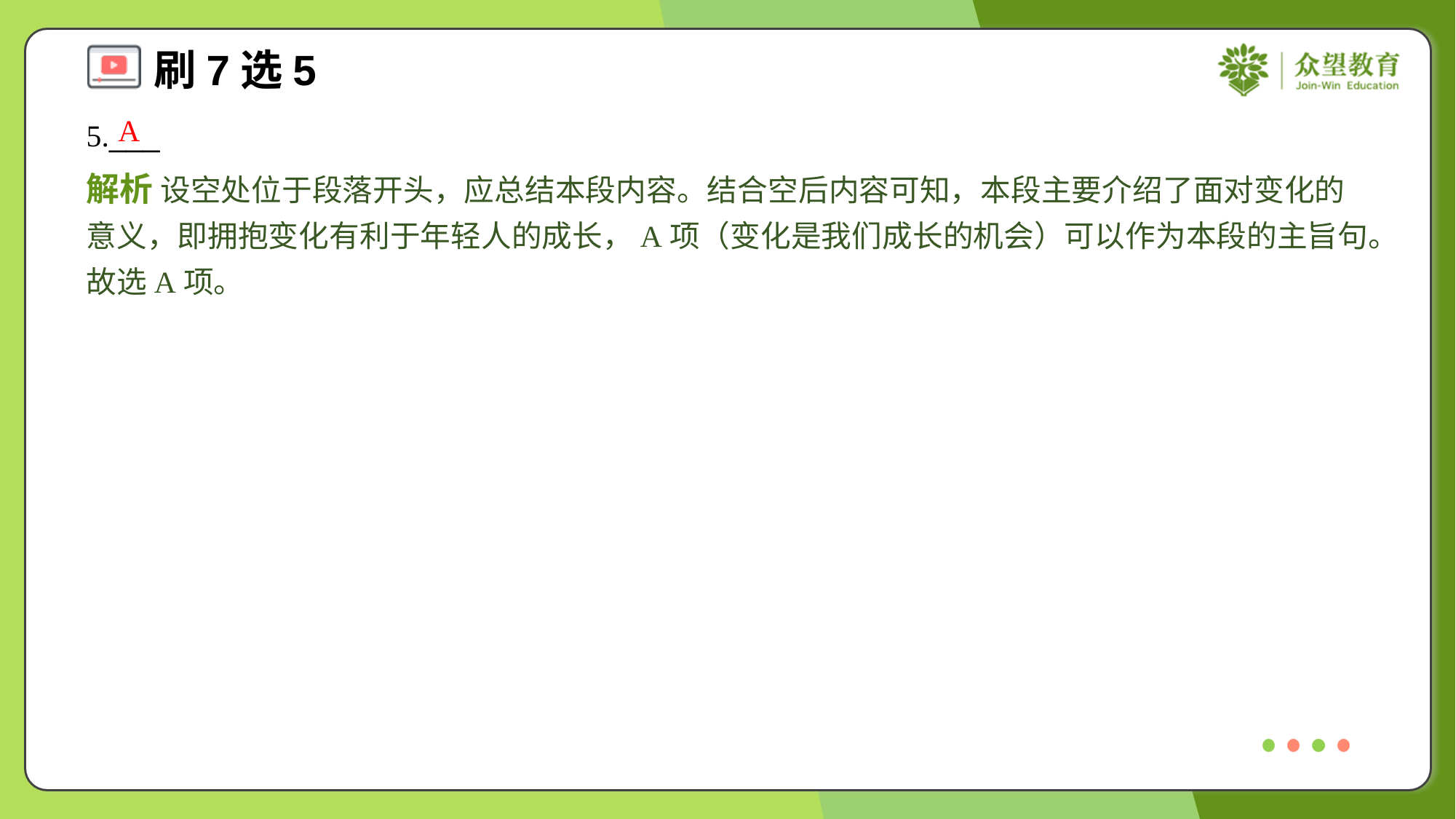

A
5.___
解析 设空处位于段落开头，应总结本段内容。结合空后内容可知，本段主要介绍了面对变化的意义，即拥抱变化有利于年轻人的成长，A项（变化是我们成长的机会）可以作为本段的主旨句。故选A项。